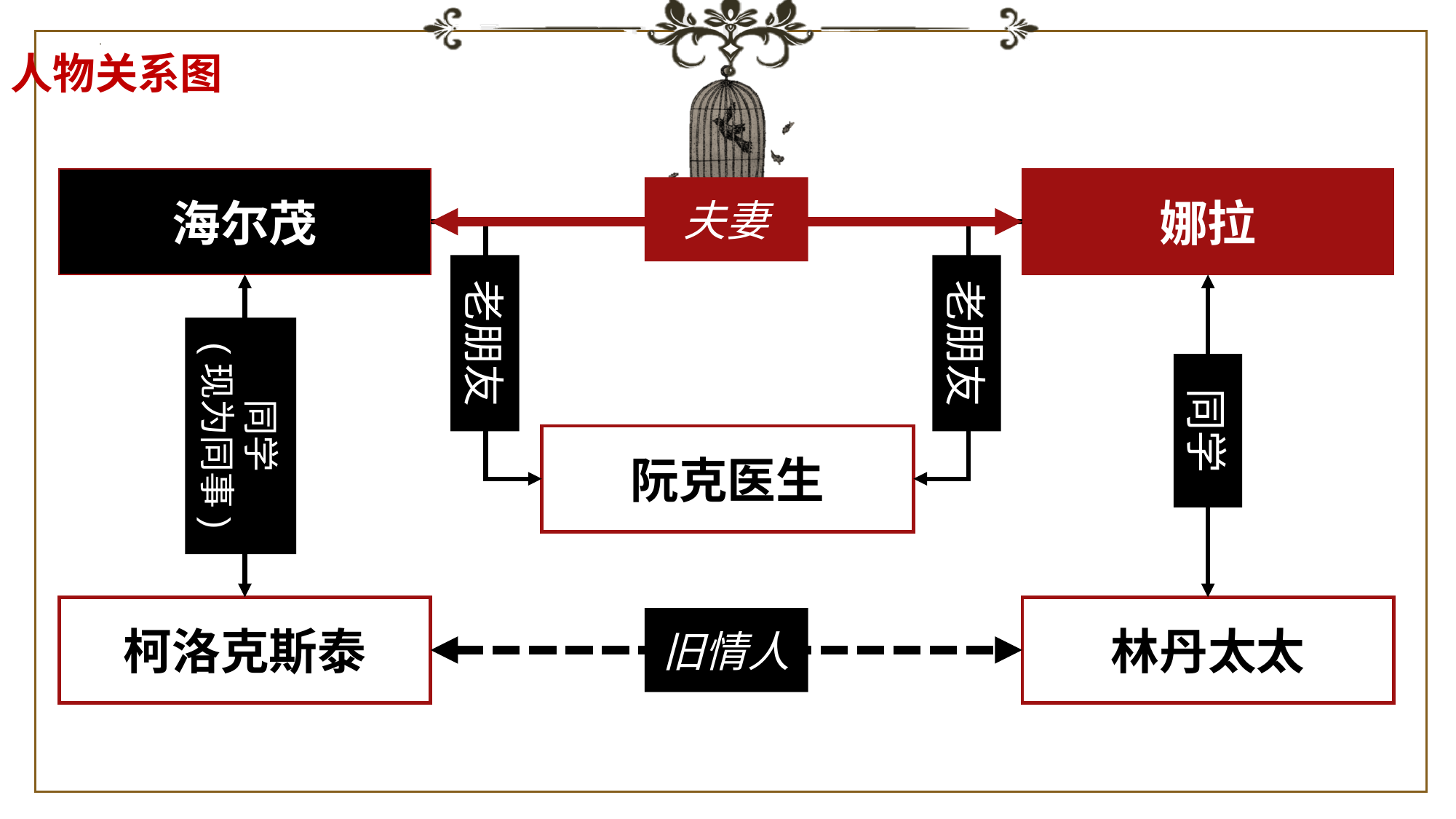

人物关系图
海尔茂
娜拉
读
夫妻
老朋友
老朋友
同学
(现为同事)
同学
阮克医生
柯洛克斯泰
林丹太太
旧情人